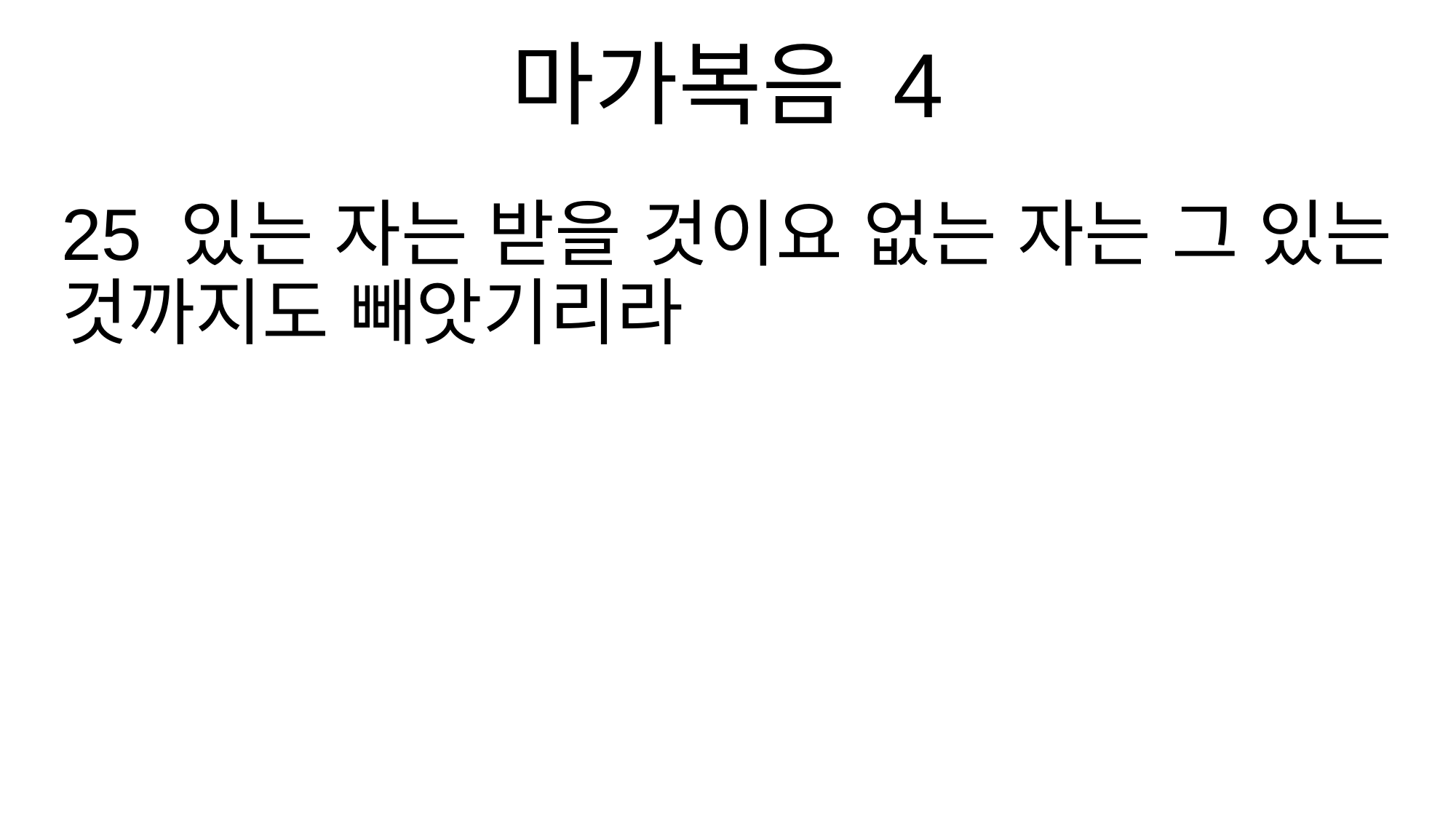

마가복음 4
25 있는 자는 받을 것이요 없는 자는 그 있는 것까지도 빼앗기리라